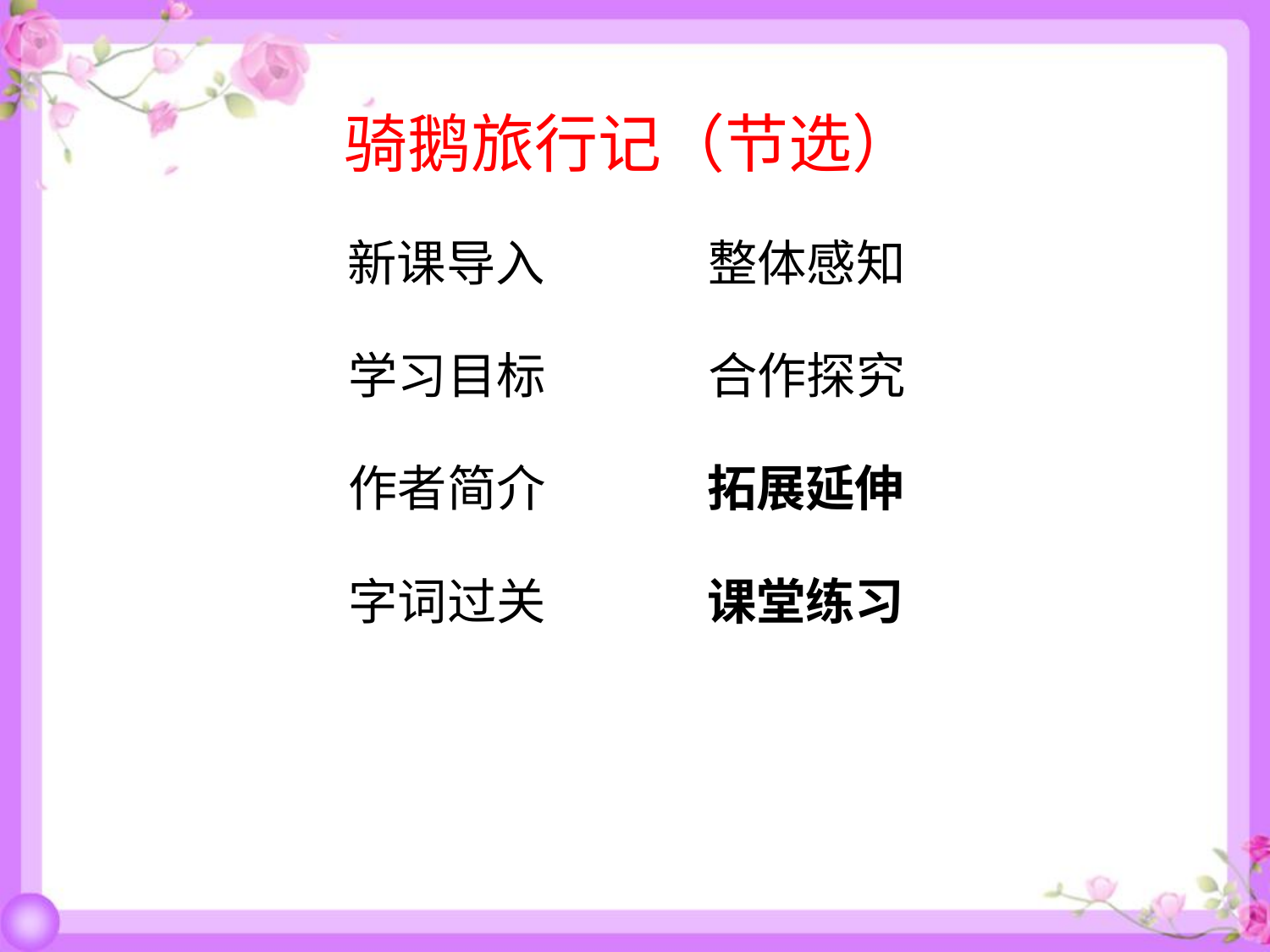

骑鹅旅行记（节选）
新课导入
整体感知
学习目标
合作探究
作者简介
拓展延伸
字词过关
课堂练习